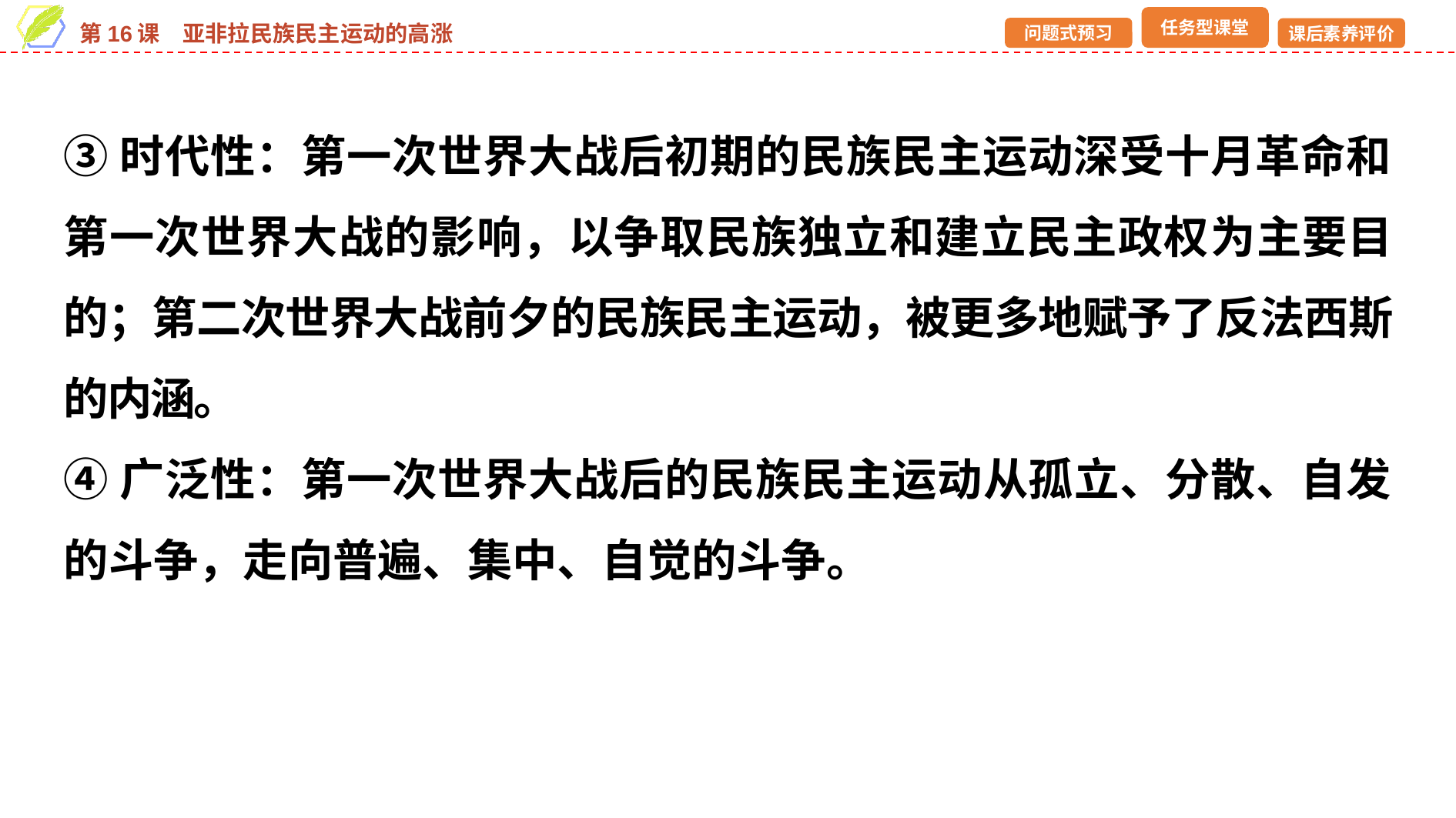

③时代性：第一次世界大战后初期的民族民主运动深受十月革命和第一次世界大战的影响，以争取民族独立和建立民主政权为主要目的；第二次世界大战前夕的民族民主运动，被更多地赋予了反法西斯的内涵。
④广泛性：第一次世界大战后的民族民主运动从孤立、分散、自发的斗争，走向普遍、集中、自觉的斗争。